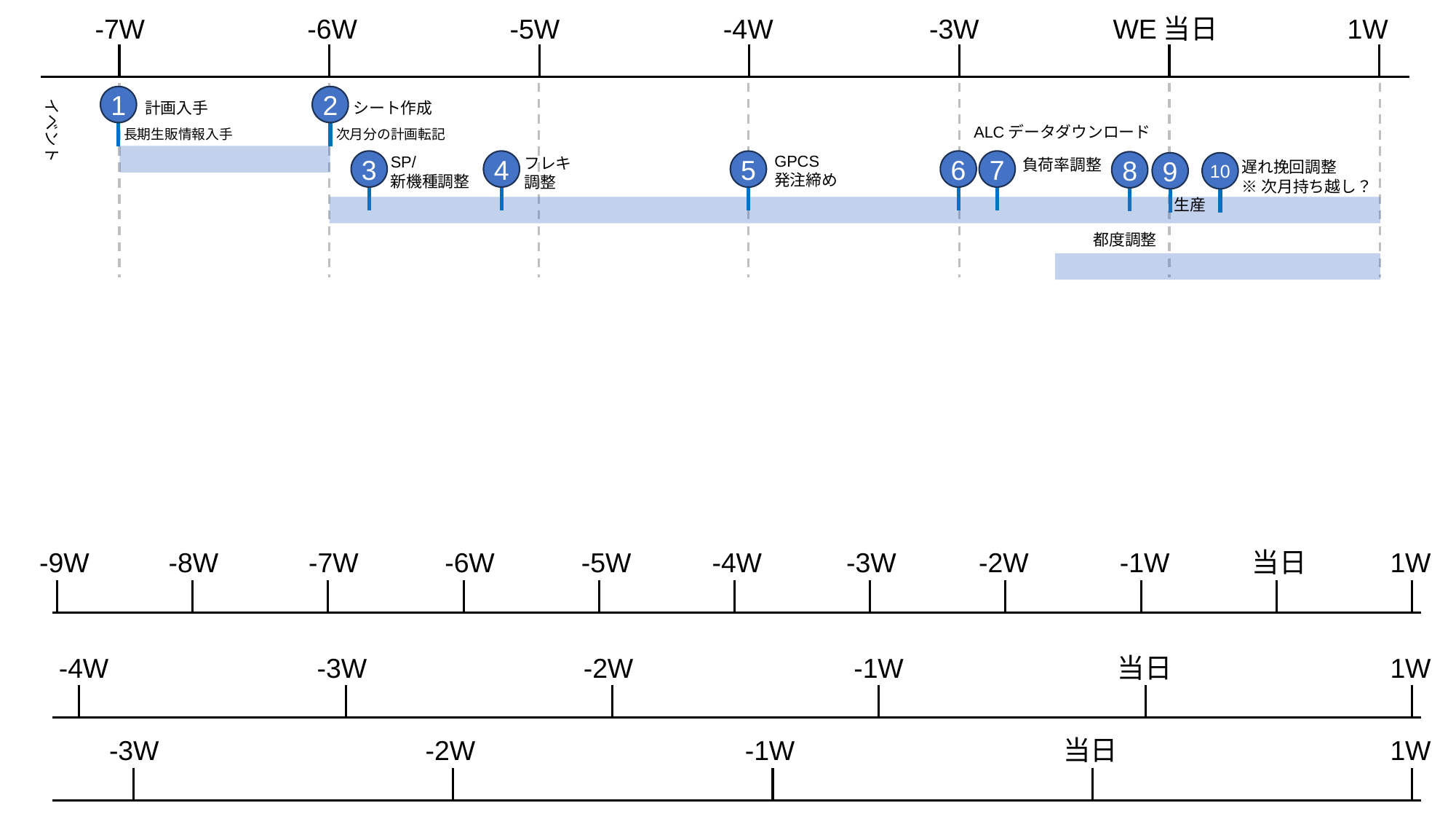

-7W
-6W
-5W
-4W
-3W
WE当日
1W
1
2
イベント
計画入手
シート作成
ALCデータダウンロード
長期生販情報入手
次月分の計画転記
GPCS
発注締め

SP/
新機種調整
フレキ
調整
負荷率調整
3
4
6
7
5
8
遅れ挽回調整
※次月持ち越し？
9
10
生産

都度調整

-9W
-8W
-7W
-6W
-5W
-4W
-3W
-2W
-1W
当日
1W
-4W
-3W
-2W
-1W
当日
1W
-3W
-2W
-1W
当日
1W